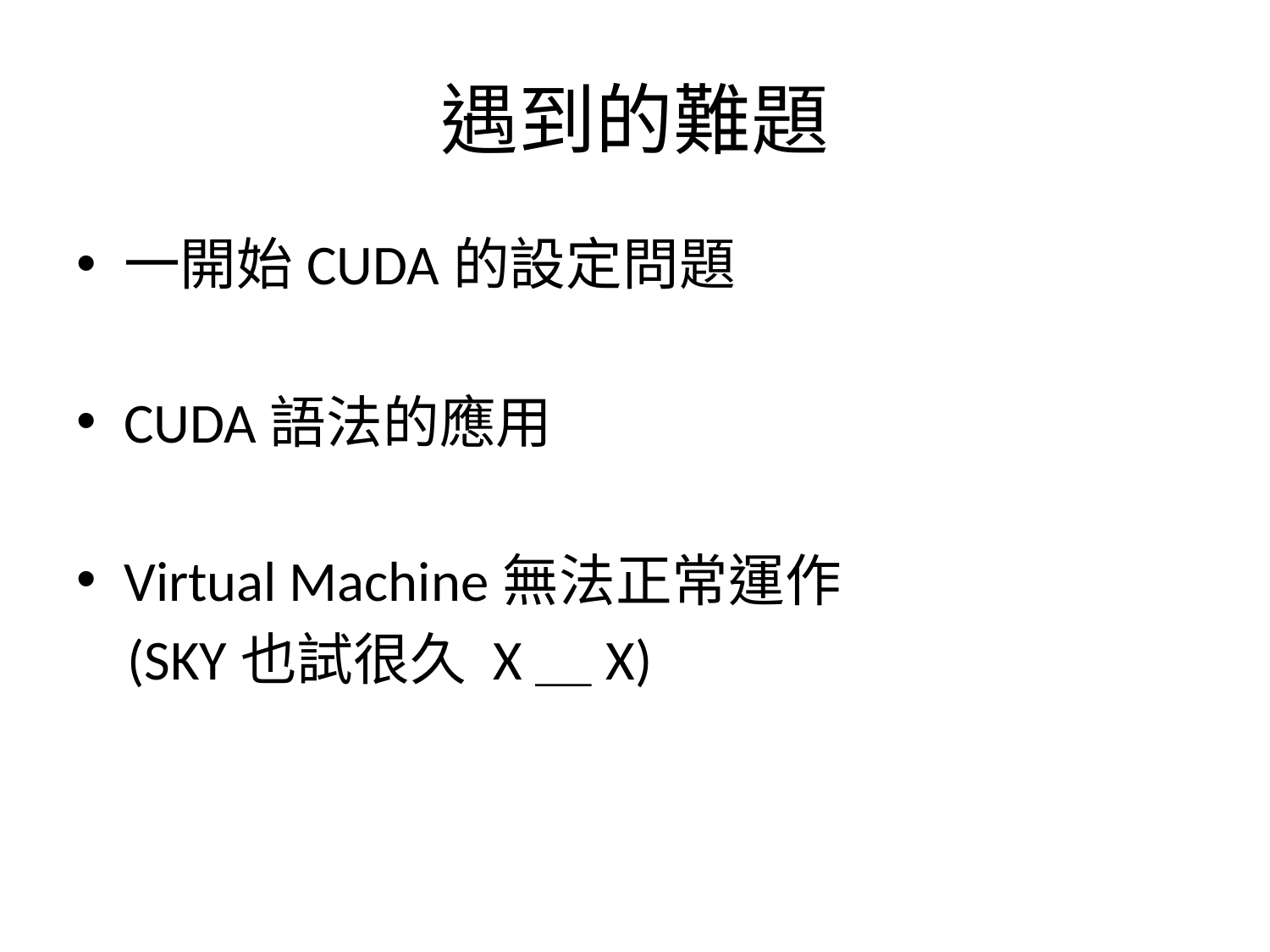

# 遇到的難題
一開始CUDA的設定問題

CUDA語法的應用

Virtual Machine無法正常運作
    (SKY也試很久 X＿X)